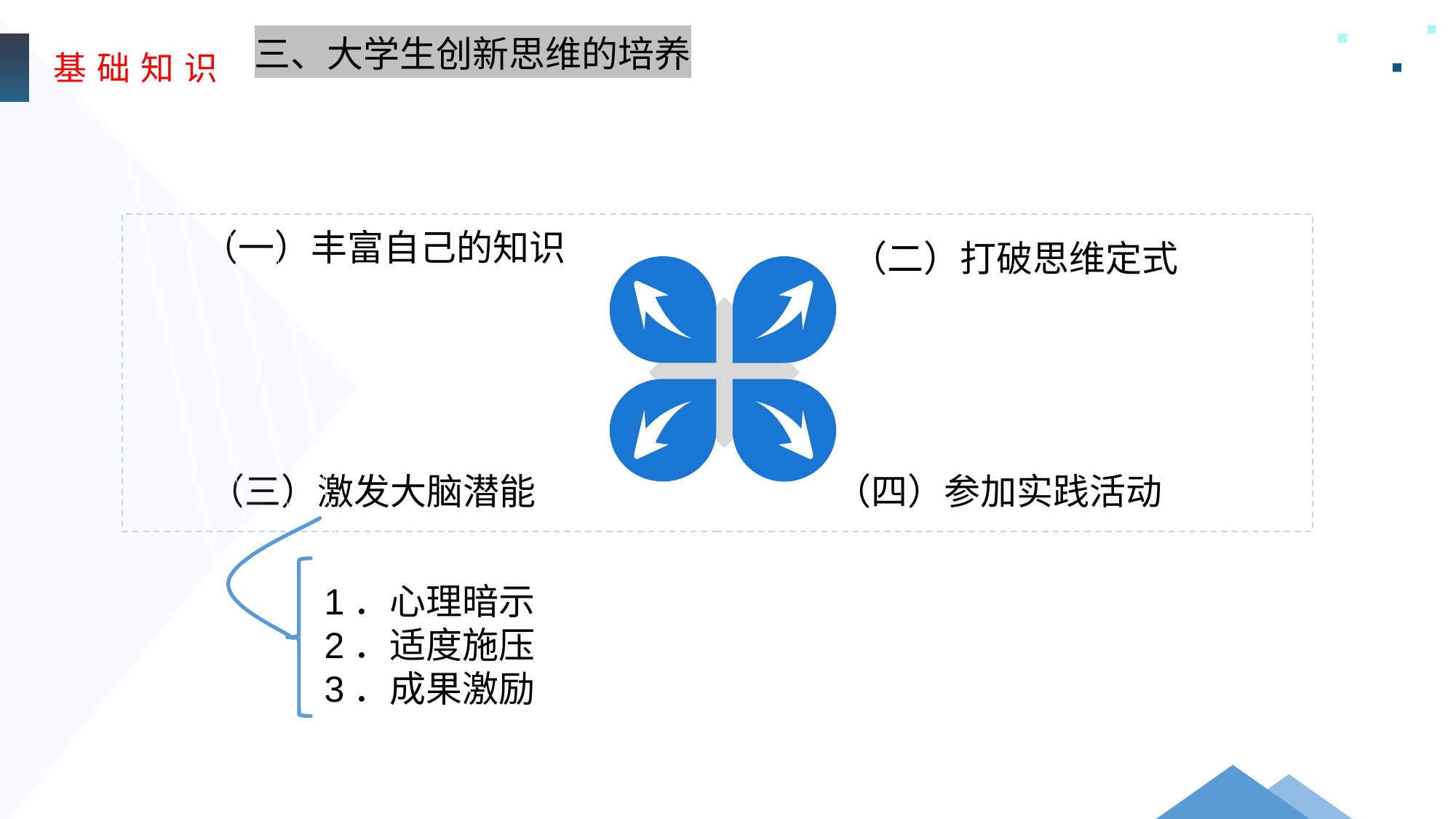

基 础 知 识

三、大学生创新思维的培养
（一）丰富自己的知识
（二）打破思维定式
（三）激发大脑潜能
（四）参加实践活动

1．心理暗示
2．适度施压
3．成果激励